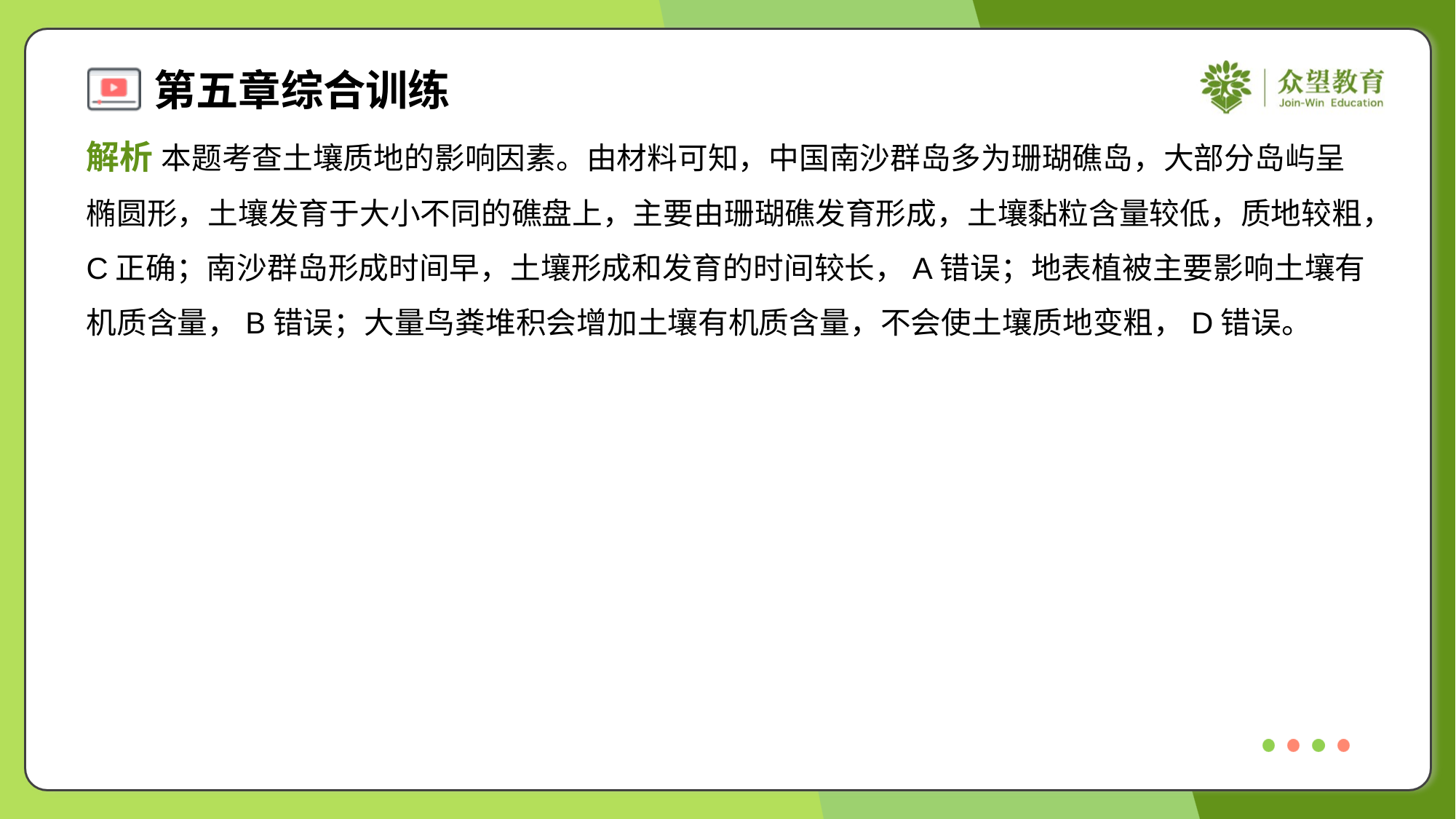

解析 本题考查土壤质地的影响因素。由材料可知，中国南沙群岛多为珊瑚礁岛，大部分岛屿呈
椭圆形，土壤发育于大小不同的礁盘上，主要由珊瑚礁发育形成，土壤黏粒含量较低，质地较粗，
C正确；南沙群岛形成时间早，土壤形成和发育的时间较长，A错误；地表植被主要影响土壤有
机质含量，B错误；大量鸟粪堆积会增加土壤有机质含量，不会使土壤质地变粗，D错误。